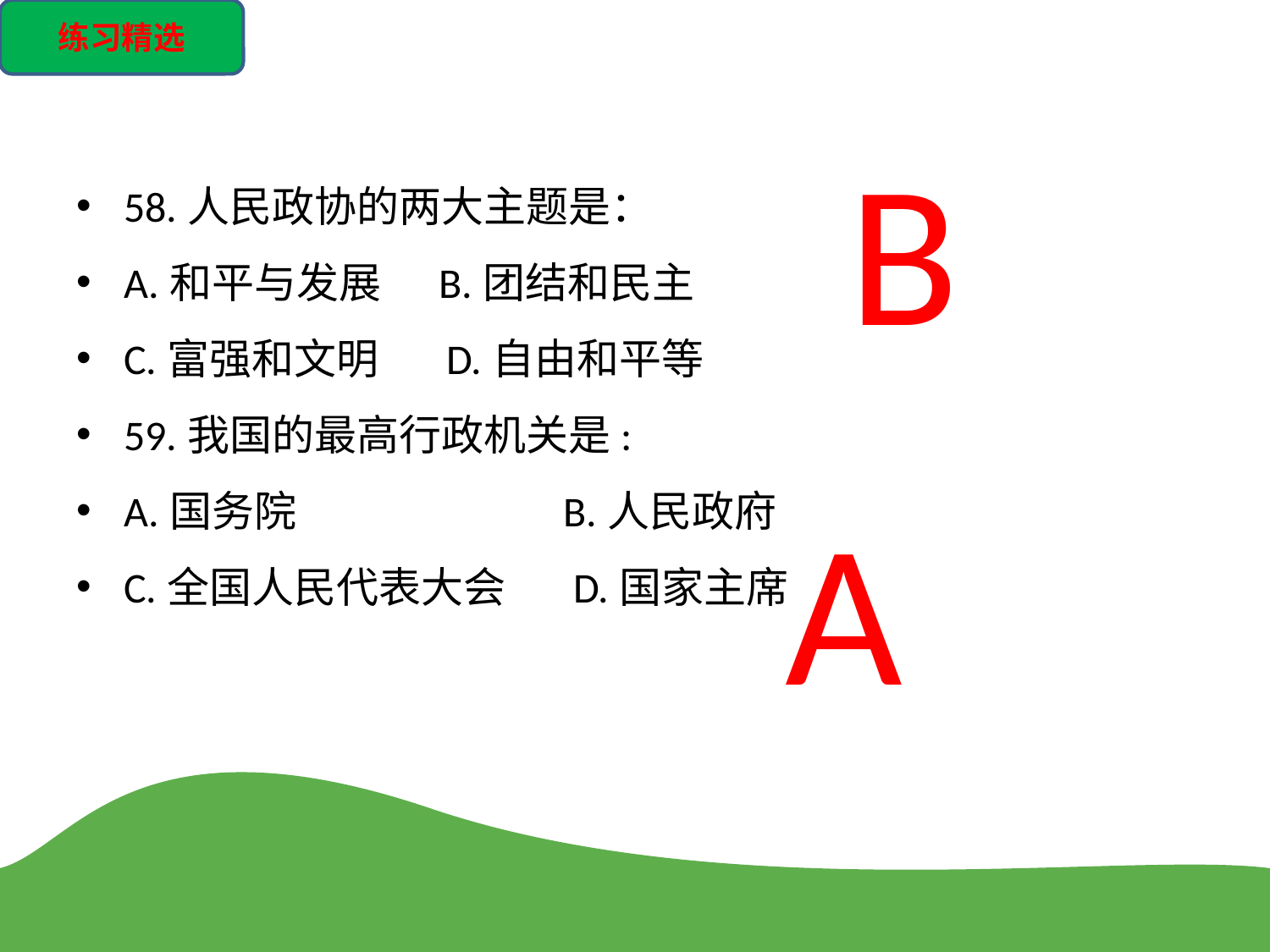

练习精选
B
58.人民政协的两大主题是：
A.和平与发展     B.团结和民主
C.富强和文明      D.自由和平等
59.我国的最高行政机关是:
A.国务院                           B.人民政府
C.全国人民代表大会      D.国家主席

A